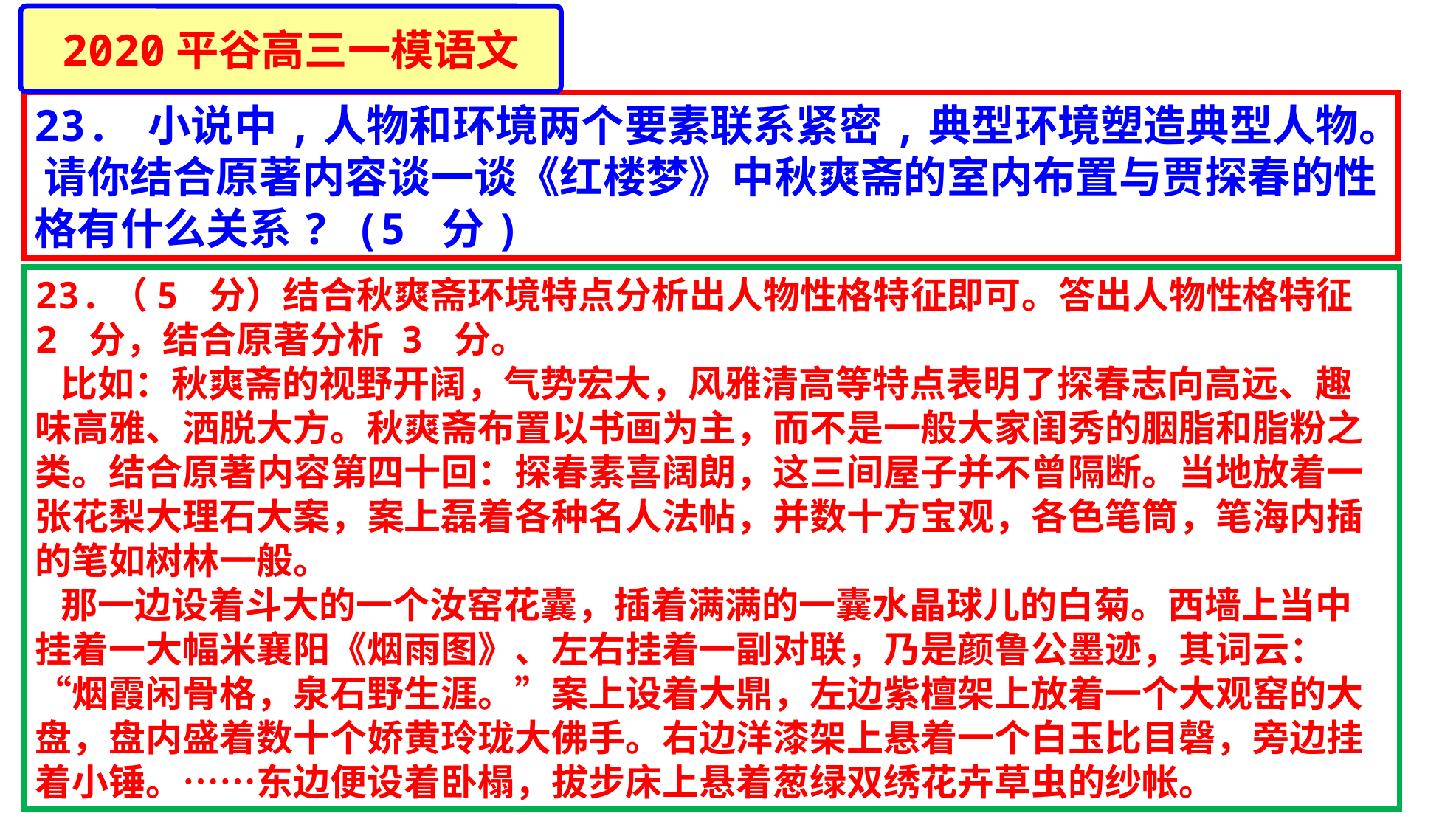

2020平谷高三一模语文
23. 小说中,人物和环境两个要素联系紧密,典型环境塑造典型人物。 请你结合原著内容谈一谈《红楼梦》中秋爽斋的室内布置与贾探春的性格有什么关系? (5 分)
23.（5 分）结合秋爽斋环境特点分析出人物性格特征即可。答出人物性格特征 2 分，结合原著分析 3 分。
  比如：秋爽斋的视野开阔，气势宏大，风雅清高等特点表明了探春志向高远、趣味高雅、洒脱大方。秋爽斋布置以书画为主，而不是一般大家闺秀的胭脂和脂粉之类。结合原著内容第四十回：探春素喜阔朗，这三间屋子并不曾隔断。当地放着一张花梨大理石大案，案上磊着各种名人法帖，并数十方宝观，各色笔筒，笔海内插的笔如树林一般。
  那一边设着斗大的一个汝窑花囊，插着满满的一囊水晶球儿的白菊。西墙上当中挂着一大幅米襄阳《烟雨图》、左右挂着一副对联，乃是颜鲁公墨迹，其词云：“烟霞闲骨格，泉石野生涯。”案上设着大鼎，左边紫檀架上放着一个大观窑的大盘，盘内盛着数十个娇黄玲珑大佛手。右边洋漆架上悬着一个白玉比目磬，旁边挂着小锤。……东边便设着卧榻，拔步床上悬着葱绿双绣花卉草虫的纱帐。